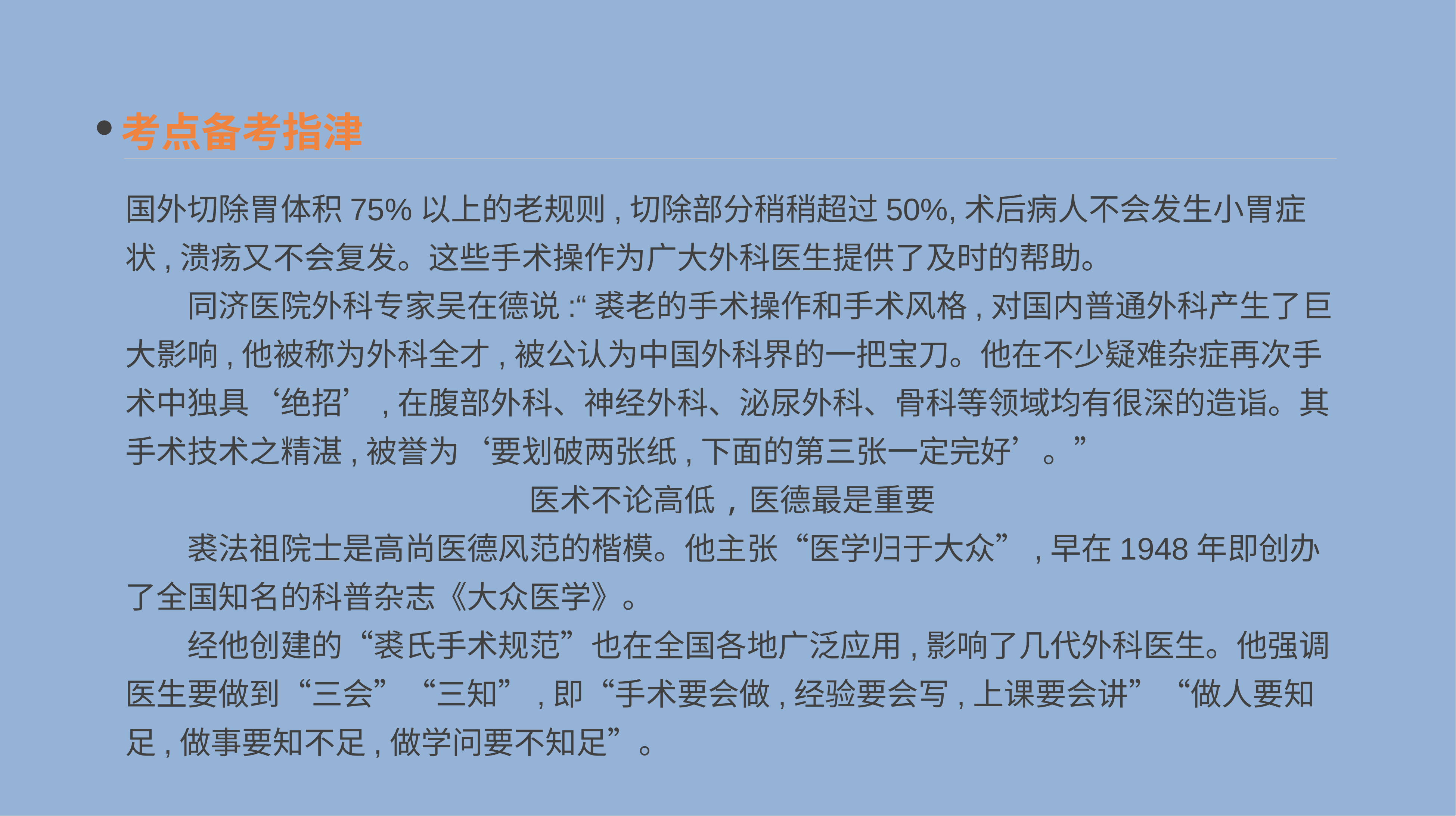

考点备考指津

国外切除胃体积75%以上的老规则,切除部分稍稍超过50%,术后病人不会发生小胃症状,溃疡又不会复发。这些手术操作为广大外科医生提供了及时的帮助。
　　同济医院外科专家吴在德说:“裘老的手术操作和手术风格,对国内普通外科产生了巨大影响,他被称为外科全才,被公认为中国外科界的一把宝刀。他在不少疑难杂症再次手术中独具‘绝招’,在腹部外科、神经外科、泌尿外科、骨科等领域均有很深的造诣。其手术技术之精湛,被誉为‘要划破两张纸,下面的第三张一定完好’。”
医术不论高低,医德最是重要
　　裘法祖院士是高尚医德风范的楷模。他主张“医学归于大众”,早在1948年即创办了全国知名的科普杂志《大众医学》。
　　经他创建的“裘氏手术规范”也在全国各地广泛应用,影响了几代外科医生。他强调医生要做到“三会”“三知”,即“手术要会做,经验要会写,上课要会讲”“做人要知足,做事要知不足,做学问要不知足”。